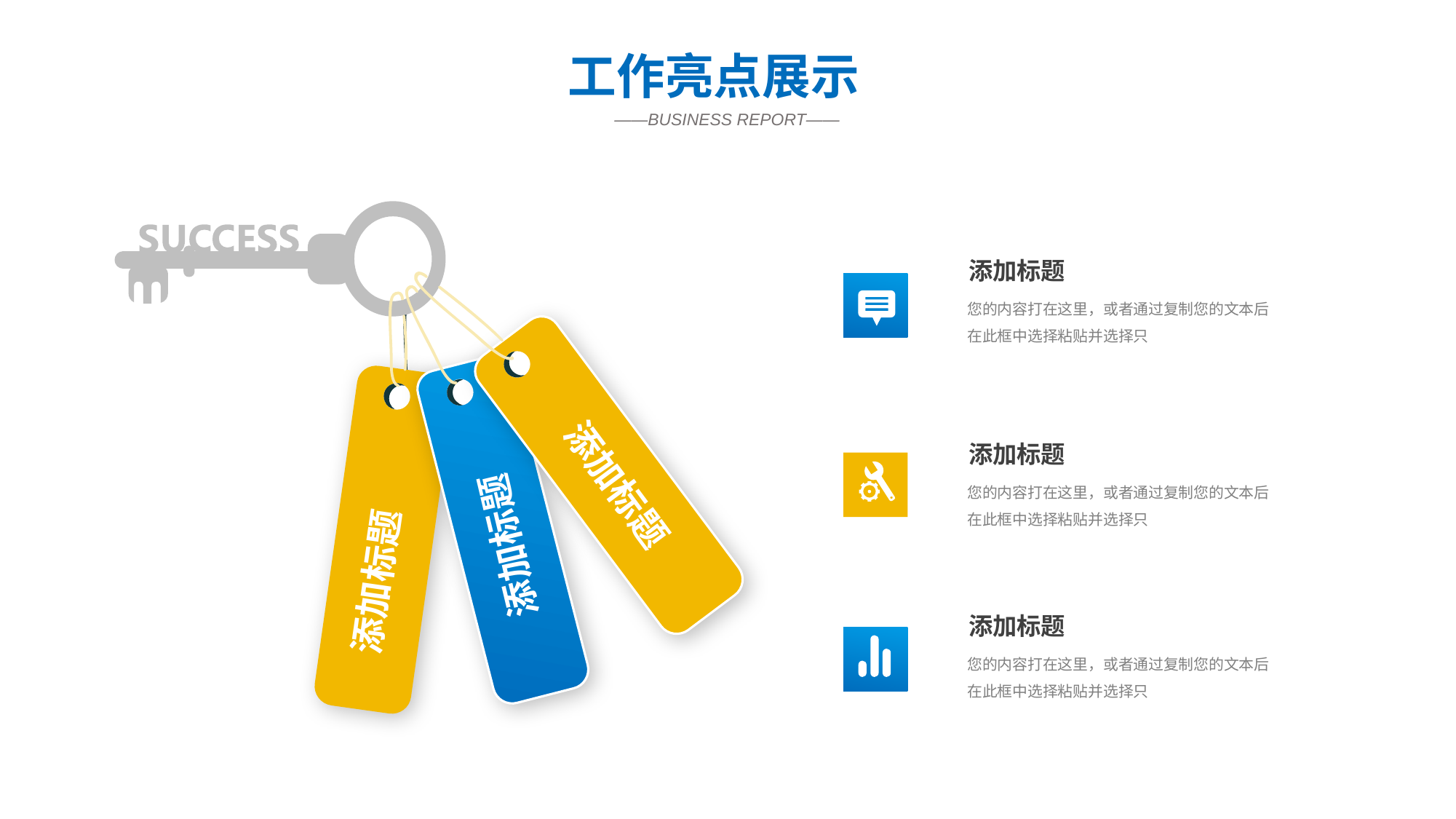

工作亮点展示
 ——BUSINESS REPORT——

添加标题

您的内容打在这里，或者通过复制您的文本后在此框中选择粘贴并选择只

添加标题

添加标题

您的内容打在这里，或者通过复制您的文本后在此框中选择粘贴并选择只
添加标题
添加标题
添加标题

您的内容打在这里，或者通过复制您的文本后在此框中选择粘贴并选择只